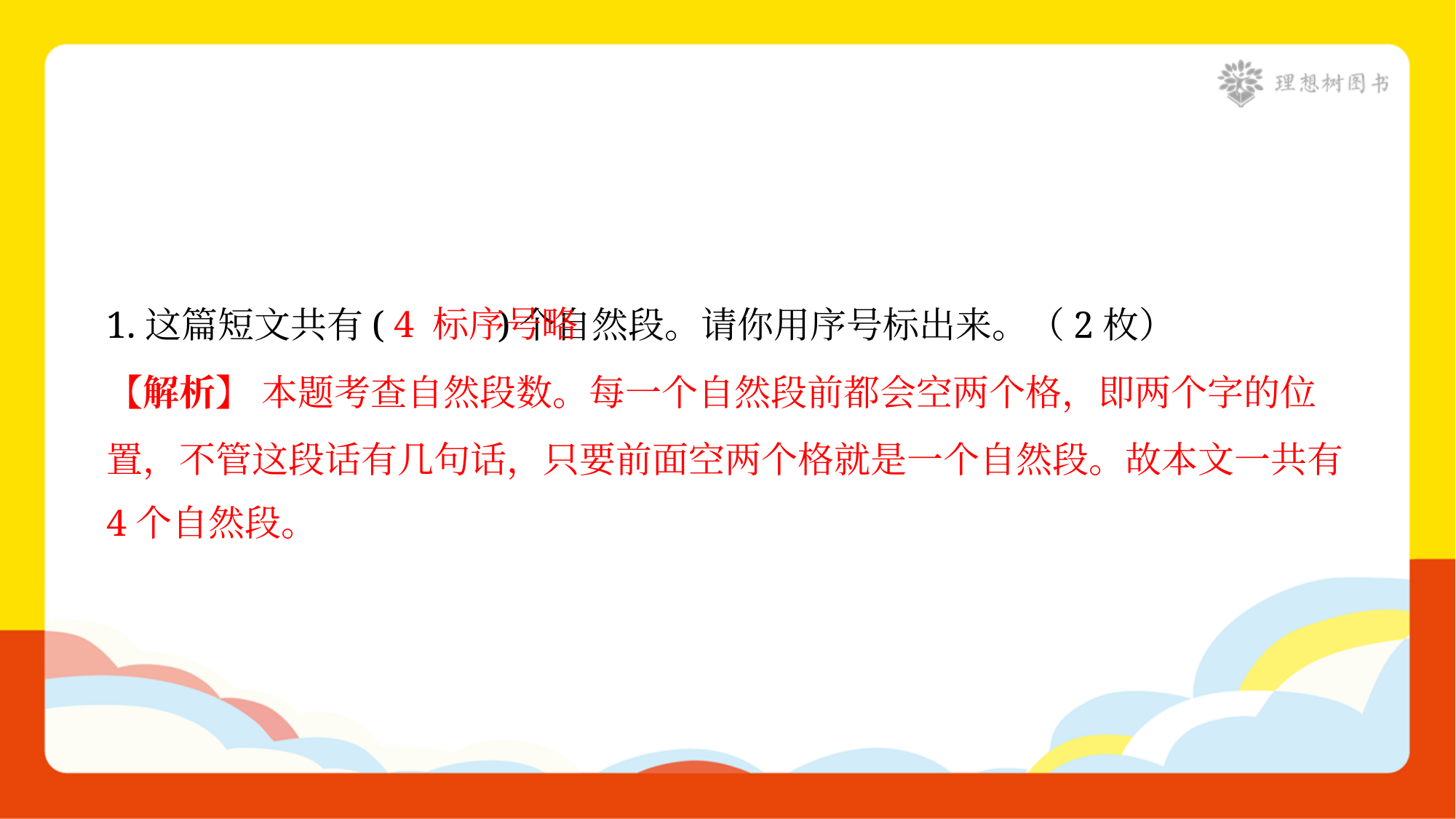

4 标序号略
1.这篇短文共有(            )个自然段。请你用序号标出来。（2枚）
【解析】 本题考查自然段数。每一个自然段前都会空两个格，即两个字的位
置，不管这段话有几句话，只要前面空两个格就是一个自然段。故本文一共有
4个自然段。